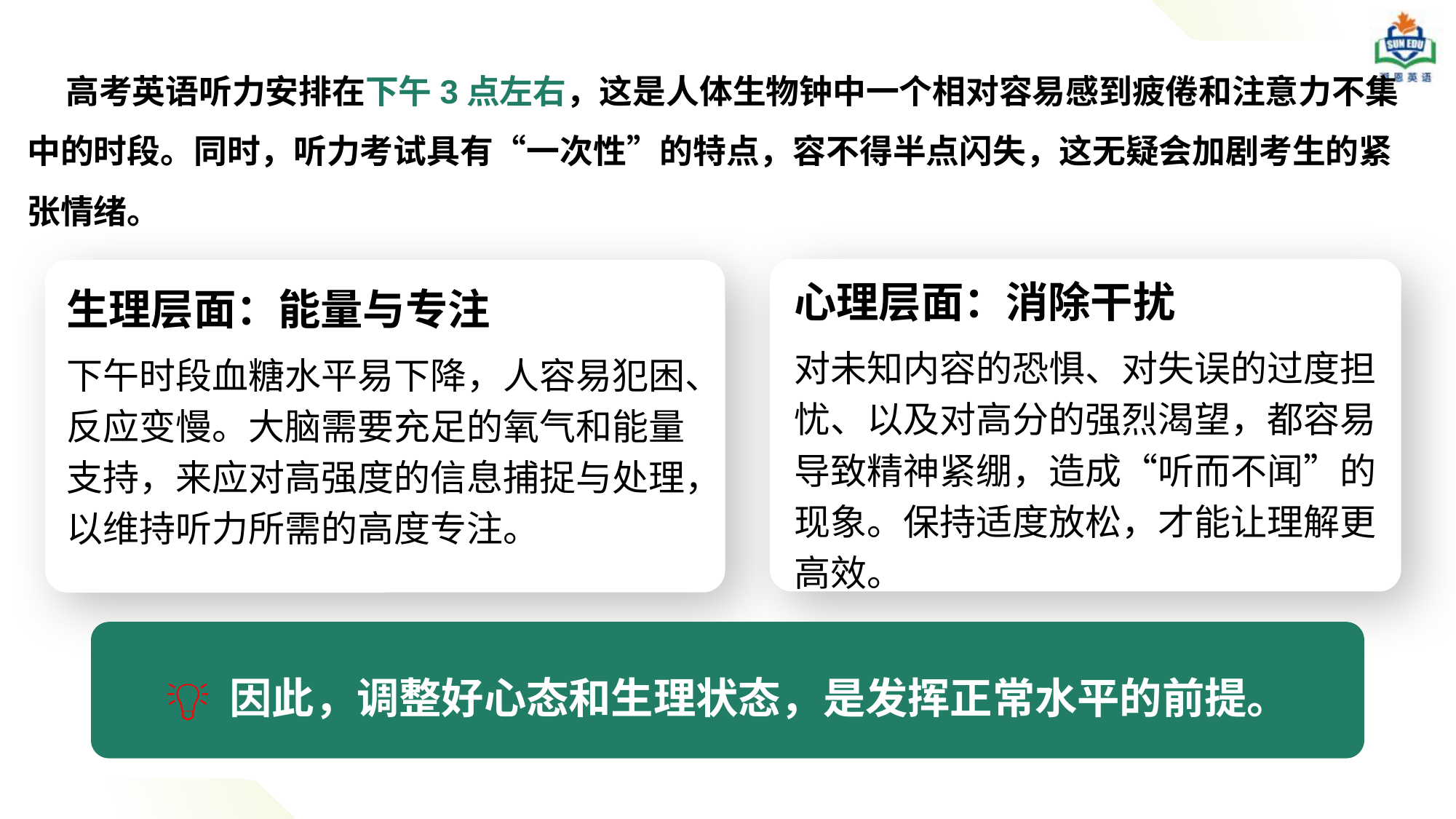

高考英语听力安排在下午3点左右，这是人体生物钟中一个相对容易感到疲倦和注意力不集中的时段。同时，听力考试具有“一次性”的特点，容不得半点闪失，这无疑会加剧考生的紧张情绪。

生理层面：能量与专注
下午时段血糖水平易下降，人容易犯困、反应变慢。大脑需要充足的氧气和能量支持，来应对高强度的信息捕捉与处理，以维持听力所需的高度专注。
心理层面：消除干扰
对未知内容的恐惧、对失误的过度担忧、以及对高分的强烈渴望，都容易导致精神紧绷，造成“听而不闻”的现象。保持适度放松，才能让理解更高效。

💡 因此，调整好心态和生理状态，是发挥正常水平的前提。